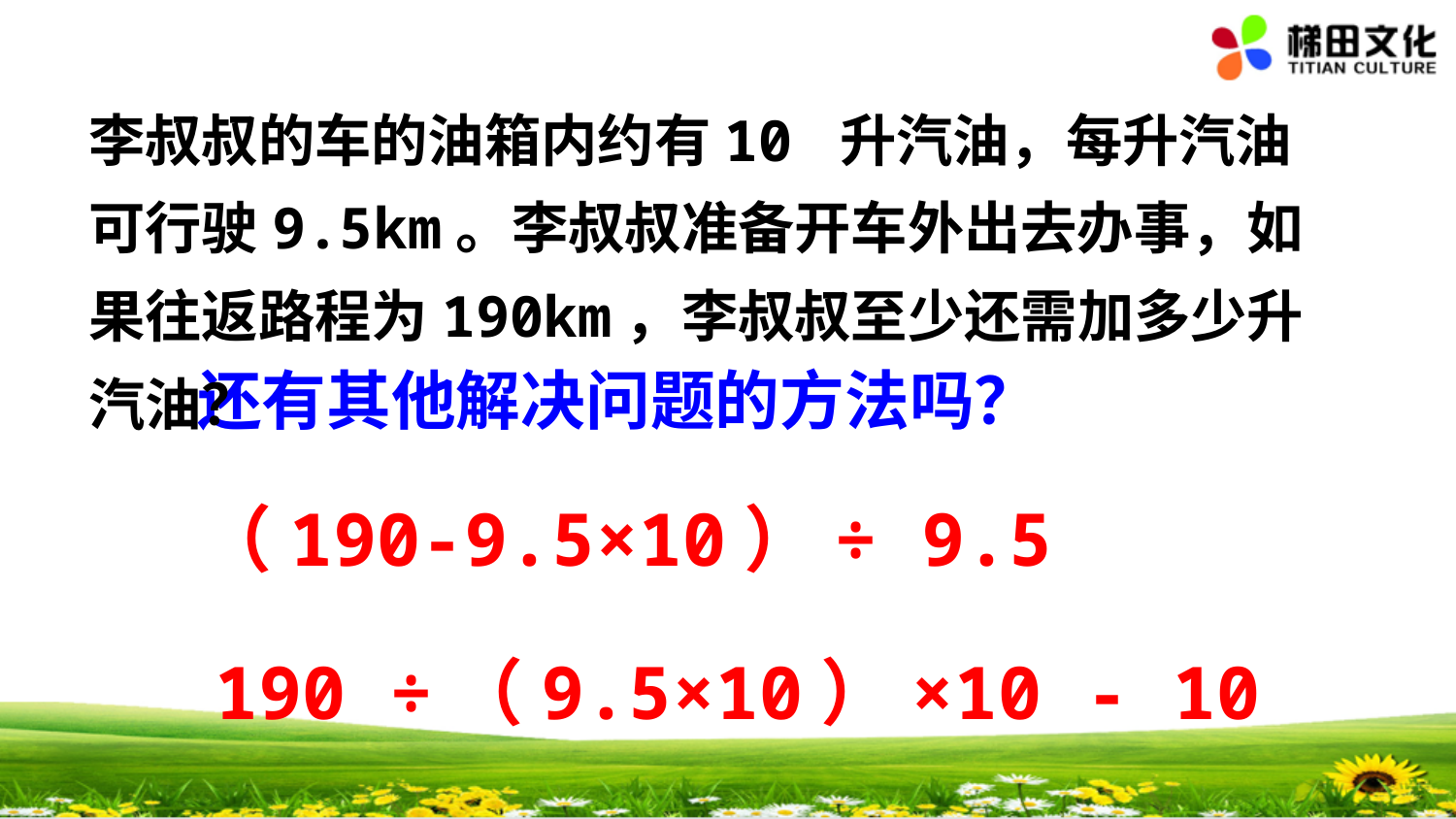

李叔叔的车的油箱内约有10 升汽油，每升汽油可行驶9.5km。李叔叔准备开车外出去办事，如果往返路程为190km，李叔叔至少还需加多少升汽油？
  还有其他解决问题的方法吗？
（190-9.5×10）÷ 9.5
190 ÷（9.5×10）×10 - 10